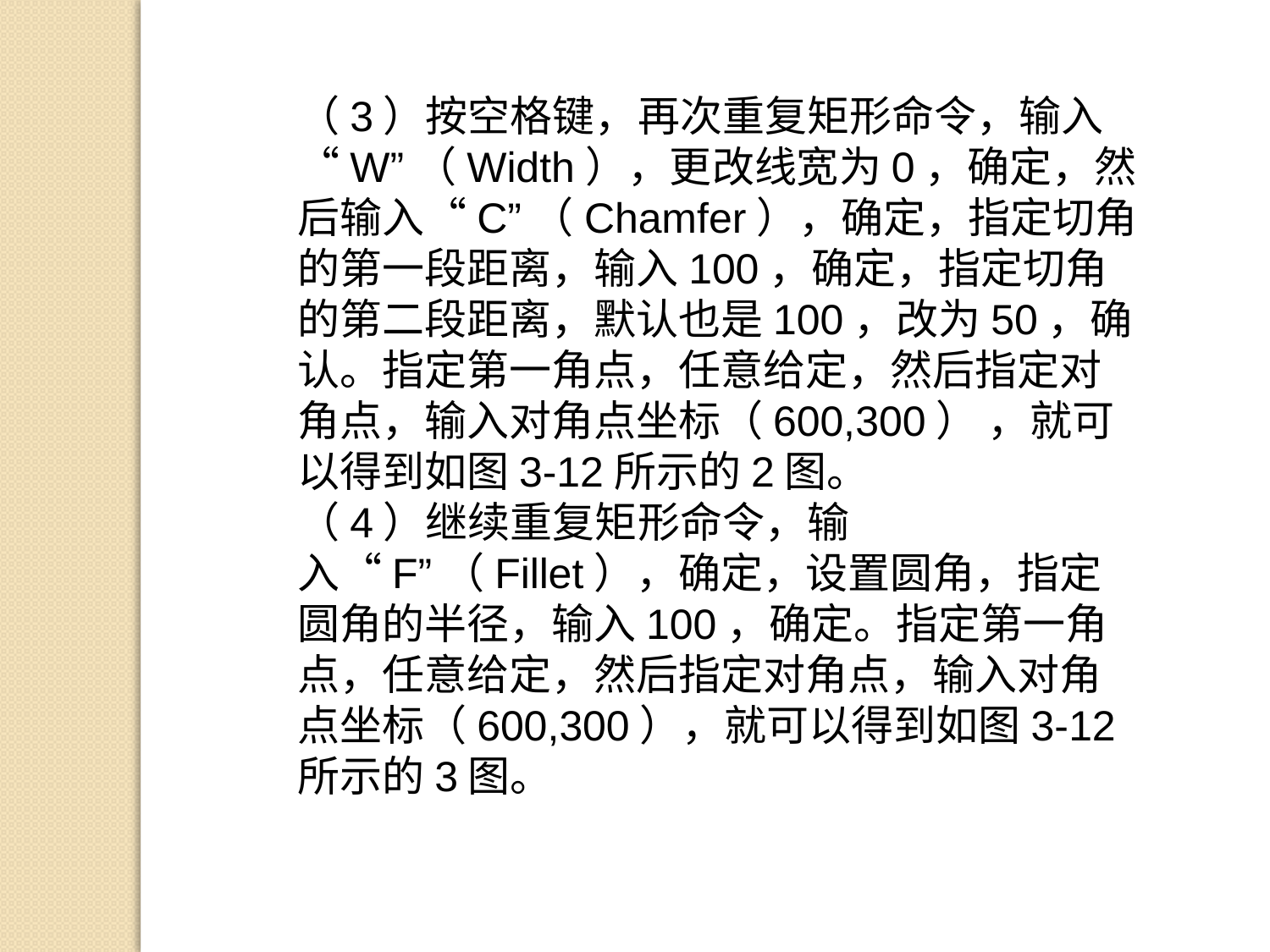

（3）按空格键，再次重复矩形命令，输入“W”（Width），更改线宽为0，确定，然后输入“C”（Chamfer），确定，指定切角的第一段距离，输入100，确定，指定切角的第二段距离，默认也是100，改为50，确认。指定第一角点，任意给定，然后指定对角点，输入对角点坐标（600,300） ，就可以得到如图3-12所示的2图。
（4）继续重复矩形命令，输入“F”（Fillet），确定，设置圆角，指定圆角的半径，输入100，确定。指定第一角点，任意给定，然后指定对角点，输入对角点坐标（600,300），就可以得到如图3-12所示的3图。